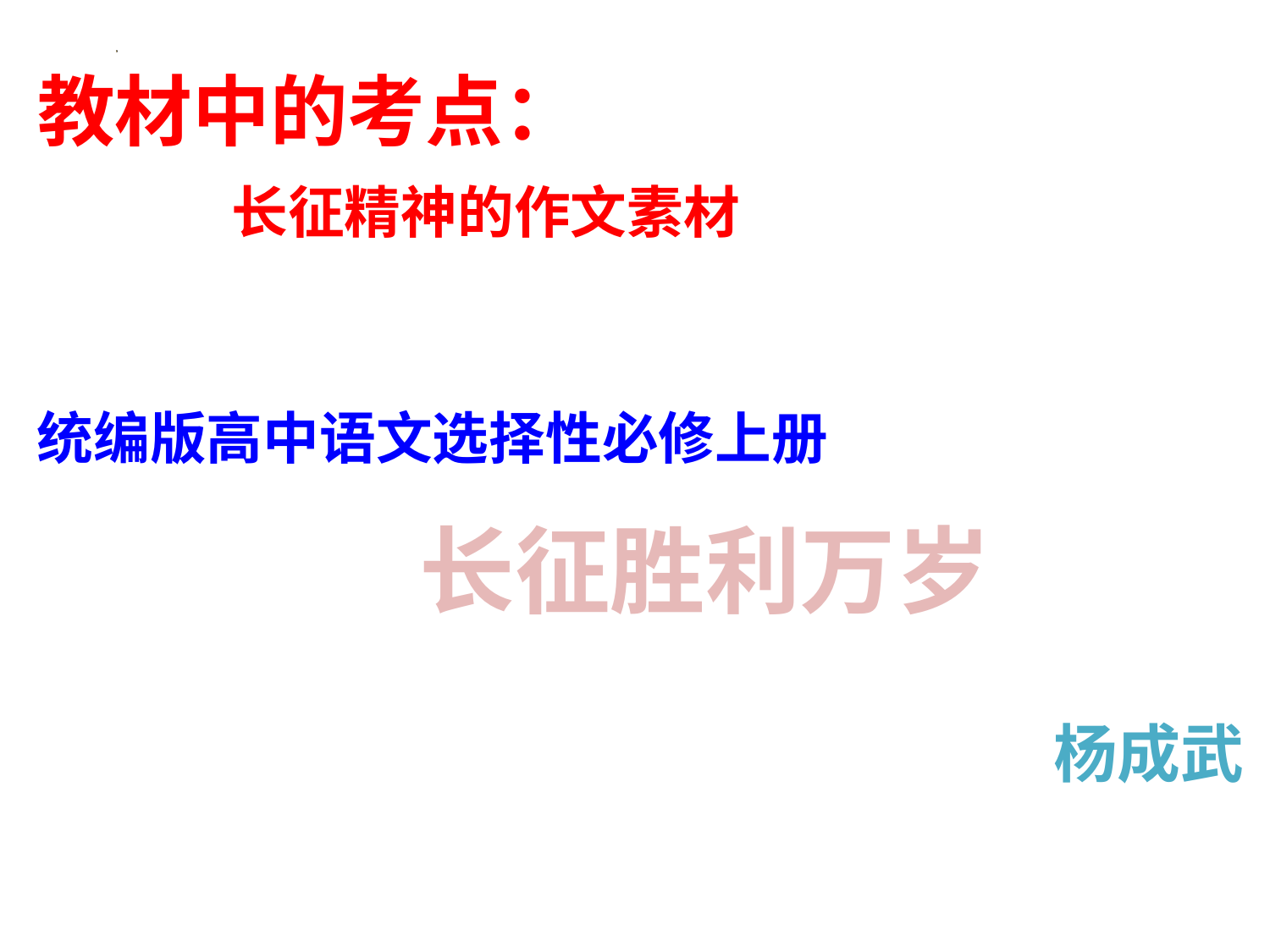

教材中的考点：
          长征精神的作文素材
统编版高中语文选择性必修上册
# 长征胜利万岁
      杨成武